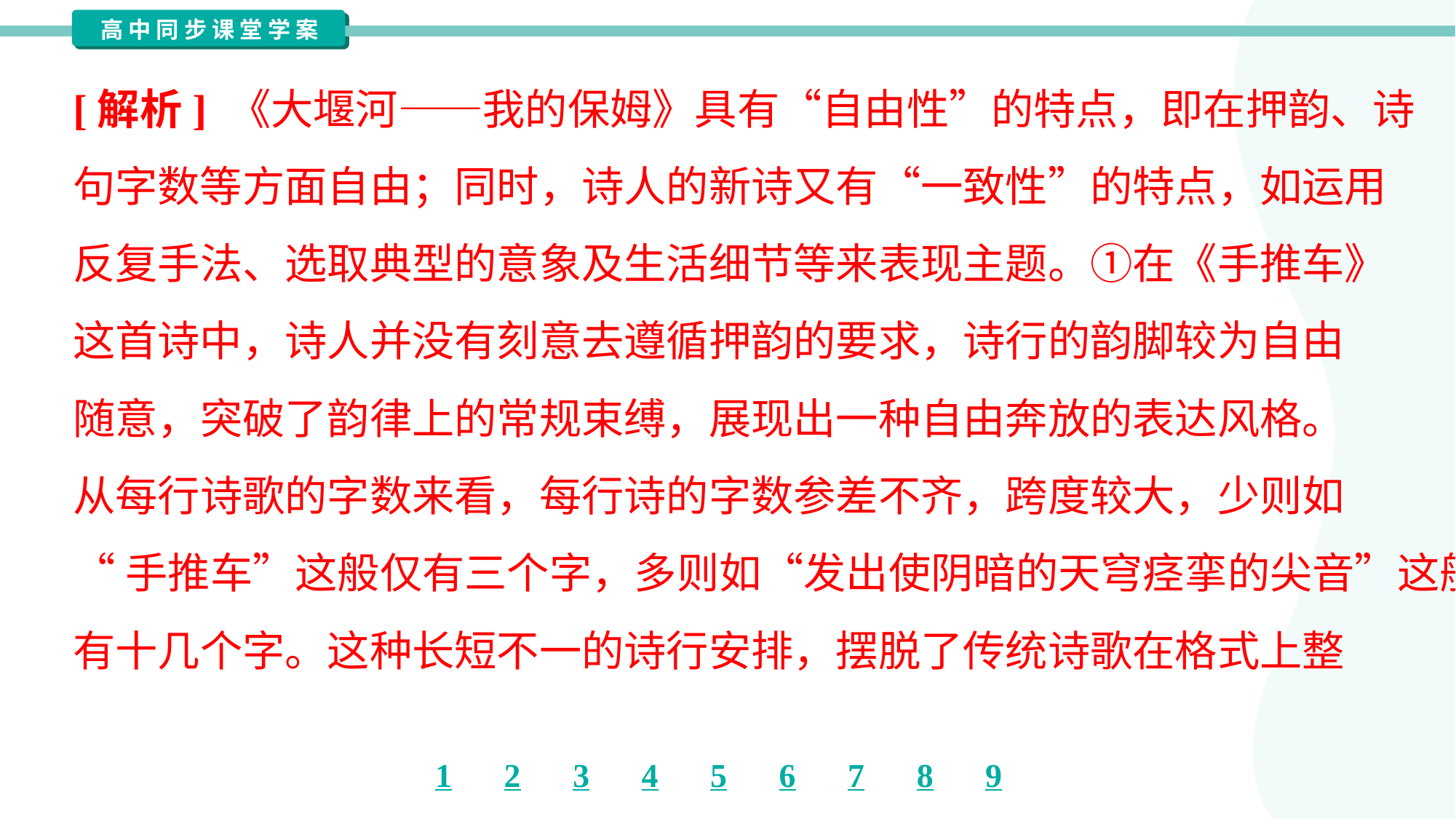

[解析] 《大堰河——我的保姆》具有“自由性”的特点，即在押韵、诗
句字数等方面自由；同时，诗人的新诗又有“一致性”的特点，如运用
反复手法、选取典型的意象及生活细节等来表现主题。①在《手推车》
这首诗中，诗人并没有刻意去遵循押韵的要求，诗行的韵脚较为自由
随意，突破了韵律上的常规束缚，展现出一种自由奔放的表达风格。
从每行诗歌的字数来看，每行诗的字数参差不齐，跨度较大，少则如
“手推车”这般仅有三个字，多则如“发出使阴暗的天穹痉挛的尖音”这般
有十几个字。这种长短不一的诗行安排，摆脱了传统诗歌在格式上整